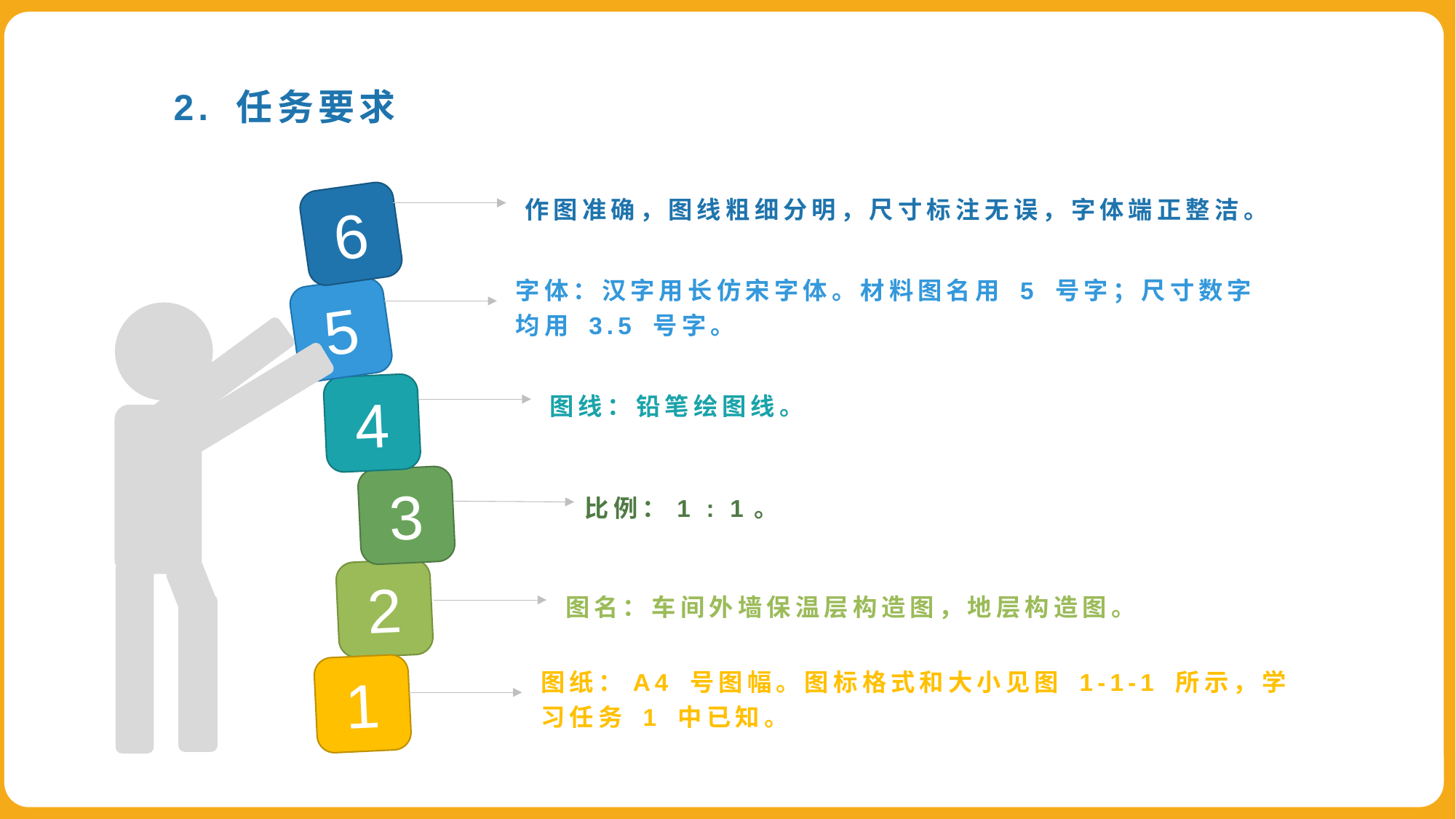

2. 任务要求
作图准确，图线粗细分明，尺寸标注无误，字体端正整洁。
6
字体：汉字用长仿宋字体。材料图名用 5 号字；尺寸数字均用 3.5 号字。
5

4
图线：铅笔绘图线。

3
比例：1 : 1。

2

图名：车间外墙保温层构造图，地层构造图。

图纸：A4 号图幅。图标格式和大小见图 1-1-1 所示，学习任务 1 中已知。
1